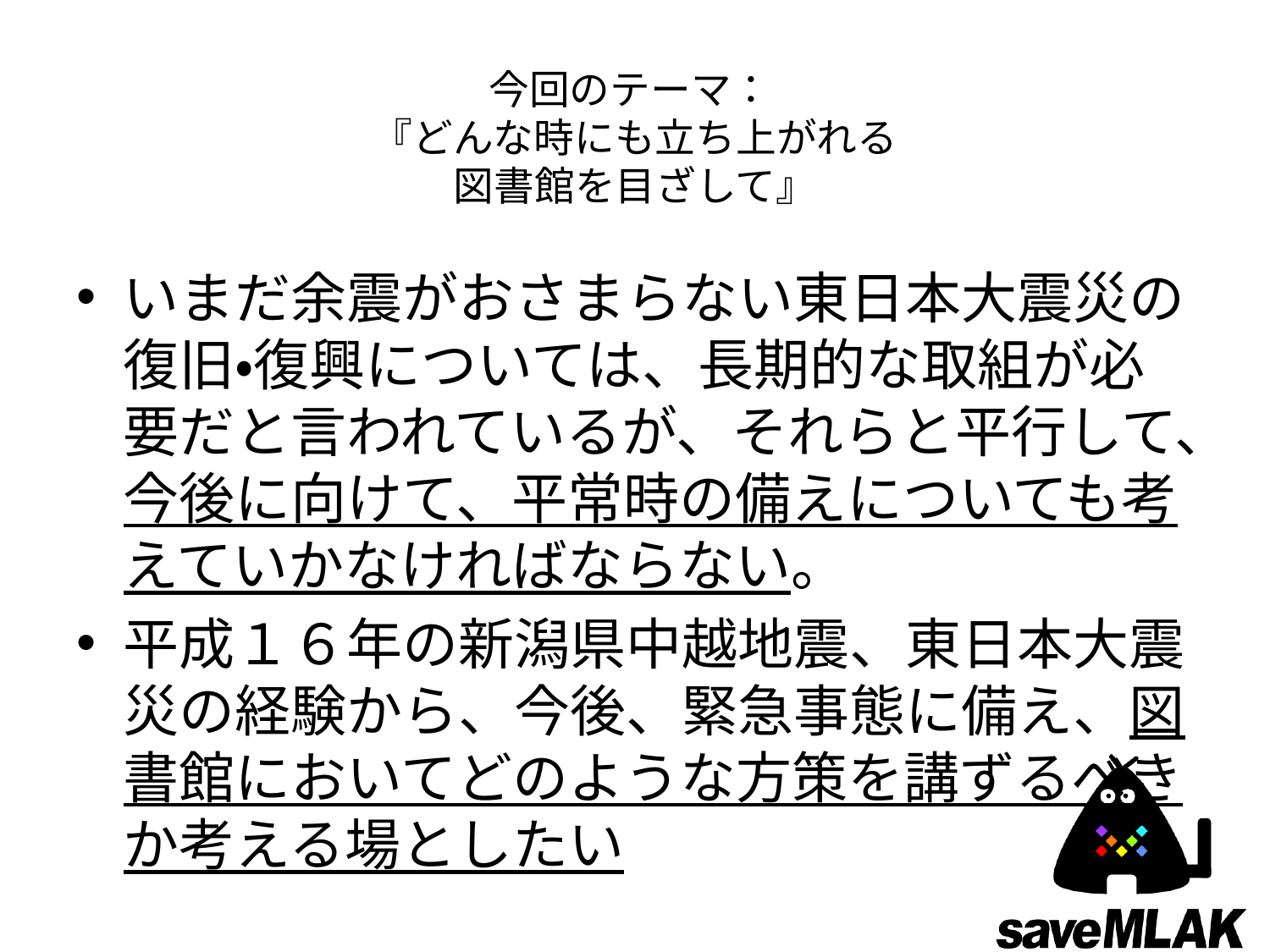

# 今回のテーマ： 『どんな時にも立ち上がれる 図書館を目ざして』
いまだ余震がおさまらない東日本大震災の復旧・復興については、長期的な取組が必要だと言われているが、それらと平行して、今後に向けて、平常時の備えについても考えていかなければならない。
平成１６年の新潟県中越地震、東日本大震災の経験から、今後、緊急事態に備え、図書館においてどのような方策を講ずるべきか考える場としたい